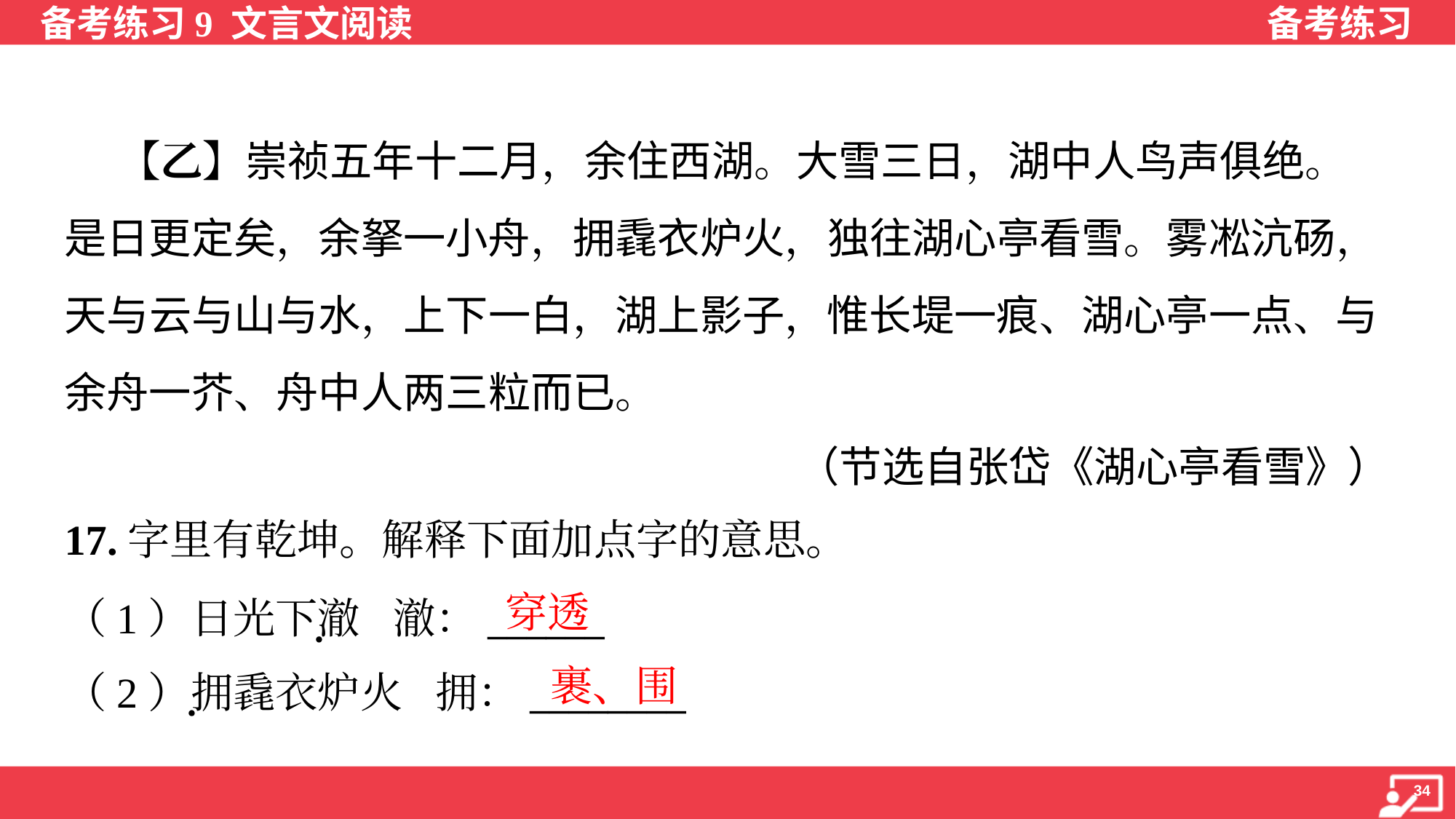

【乙】崇祯五年十二月，余住西湖。大雪三日，湖中人鸟声俱绝。
是日更定矣，余拏一小舟，拥毳衣炉火，独往湖心亭看雪。雾凇沆砀，
天与云与山与水，上下一白，湖上影子，惟长堤一痕、湖心亭一点、与
余舟一芥、舟中人两三粒而已。
（节选自张岱《湖心亭看雪》）
17.字里有乾坤。解释下面加点字的意思。
穿透
（1）日光下澈   澈：______
（2）拥毳衣炉火   拥：________
裹、围